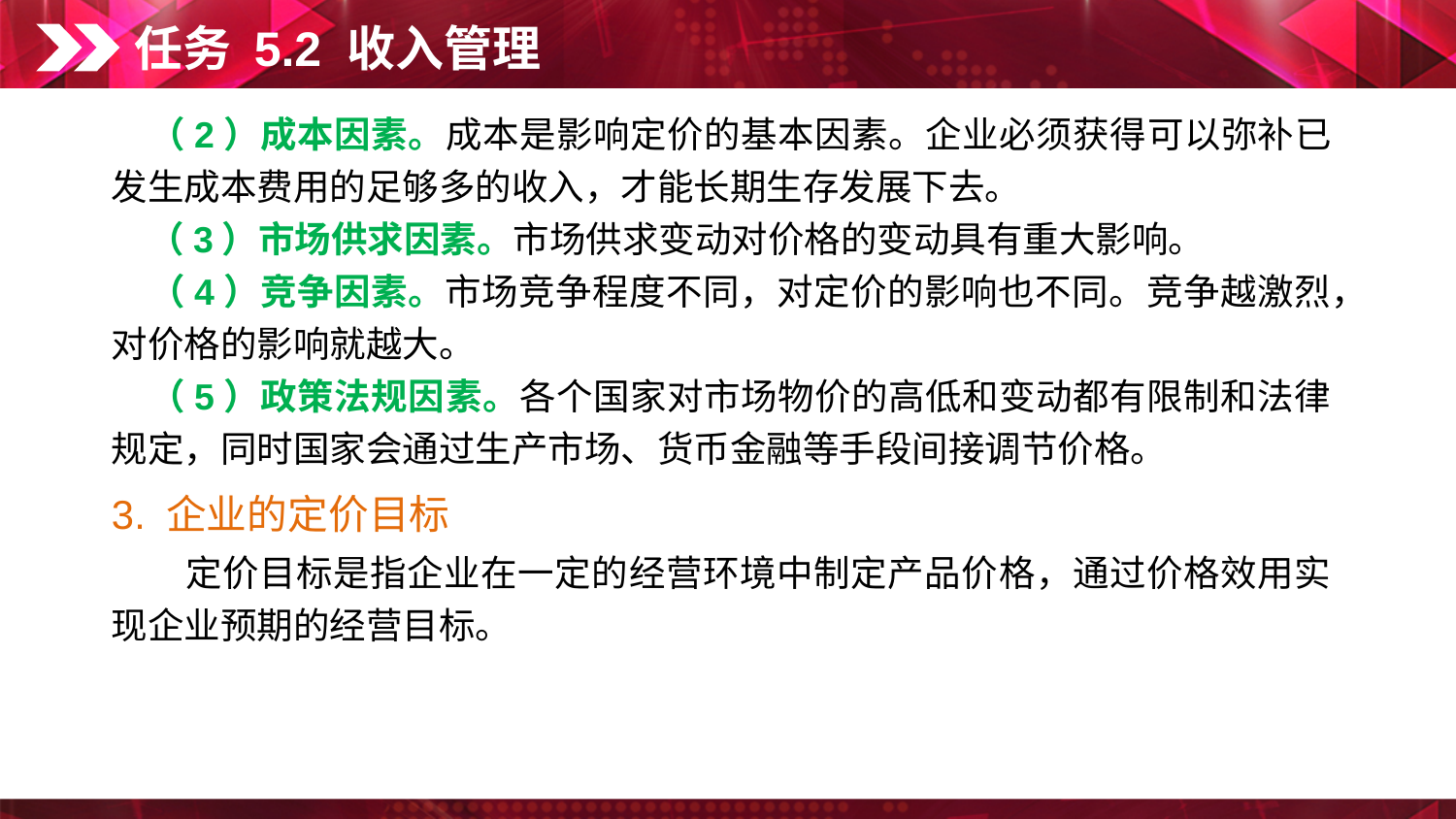

任务 5.2 收入管理

　（2）成本因素。成本是影响定价的基本因素。企业必须获得可以弥补已发生成本费用的足够多的收入，才能长期生存发展下去。
　（3）市场供求因素。市场供求变动对价格的变动具有重大影响。
　（4）竞争因素。市场竞争程度不同，对定价的影响也不同。竞争越激烈，对价格的影响就越大。
　（5）政策法规因素。各个国家对市场物价的高低和变动都有限制和法律规定，同时国家会通过生产市场、货币金融等手段间接调节价格。

3. 企业的定价目标
　　定价目标是指企业在一定的经营环境中制定产品价格，通过价格效用实现企业预期的经营目标。